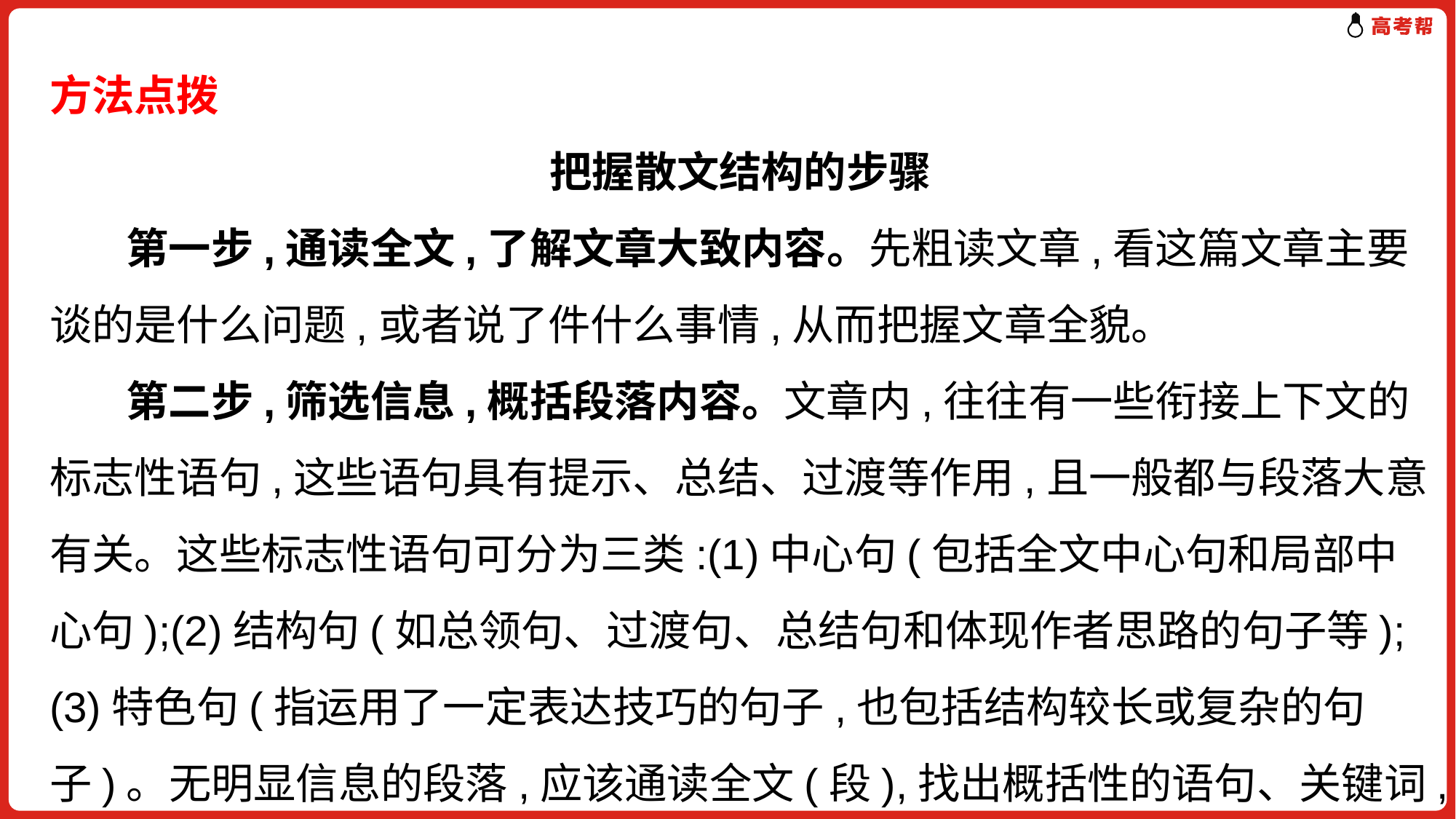

方法点拨
把握散文结构的步骤
       第一步,通读全文,了解文章大致内容。先粗读文章,看这篇文章主要谈的是什么问题,或者说了件什么事情,从而把握文章全貌。
       第二步,筛选信息,概括段落内容。文章内,往往有一些衔接上下文的标志性语句,这些语句具有提示、总结、过渡等作用,且一般都与段落大意有关。这些标志性语句可分为三类:(1)中心句(包括全文中心句和局部中心句);(2)结构句(如总领句、过渡句、总结句和体现作者思路的句子等);(3)特色句(指运用了一定表达技巧的句子,也包括结构较长或复杂的句子)。无明显信息的段落,应该通读全文(段),找出概括性的语句、关键词,分析概括文(段)意。